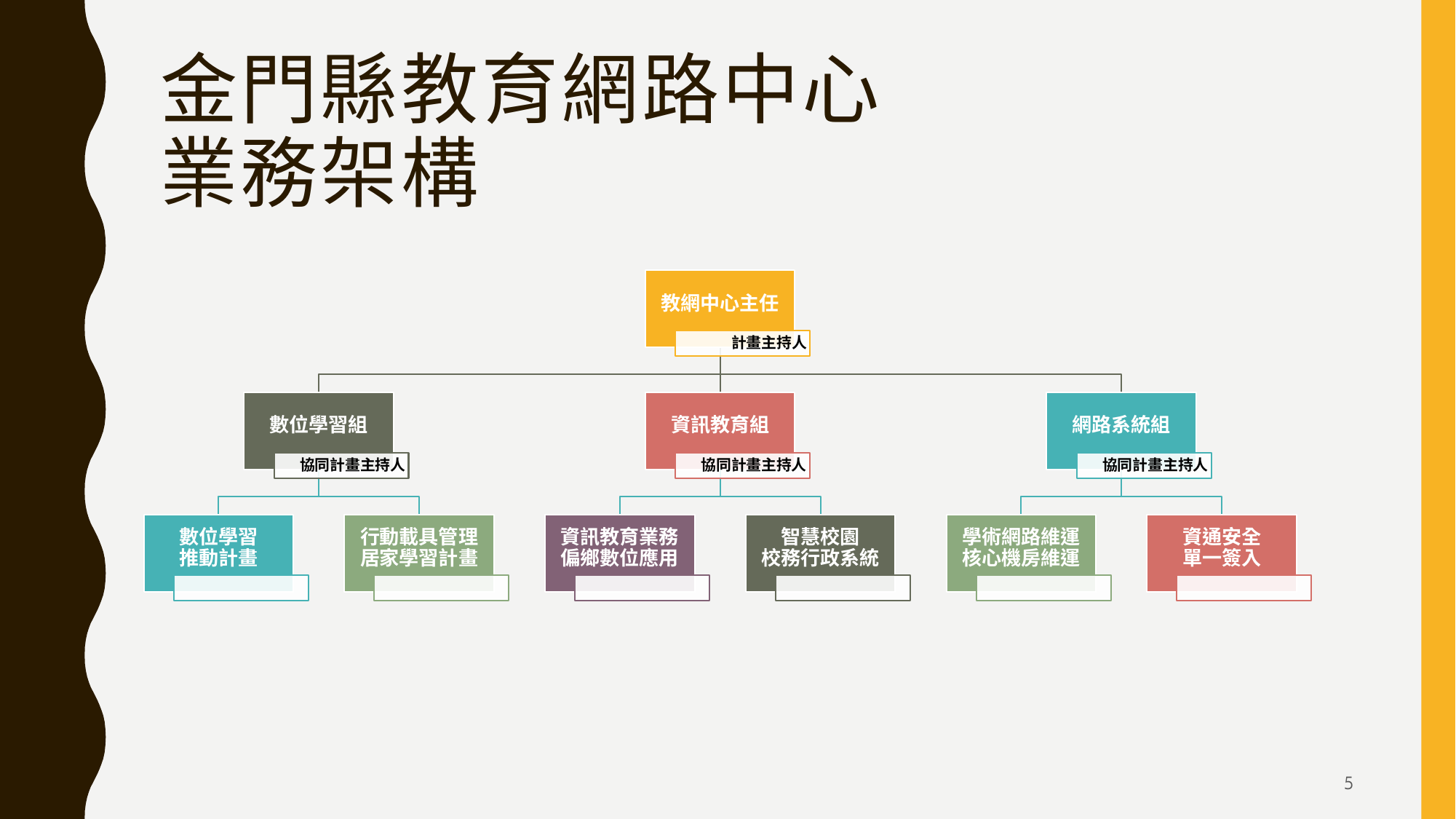

# 金門縣教育網路中心 業務架構
教網中心主任
計畫主持人
數位學習組
協同計畫主持人
數位學習
推動計畫

行動載具管理
居家學習計畫

資訊教育組
協同計畫主持人
資訊教育業務
偏鄉數位應用

智慧校園
校務行政系統

網路系統組
協同計畫主持人
學術網路維運
核心機房維運

資通安全
單一簽入

5